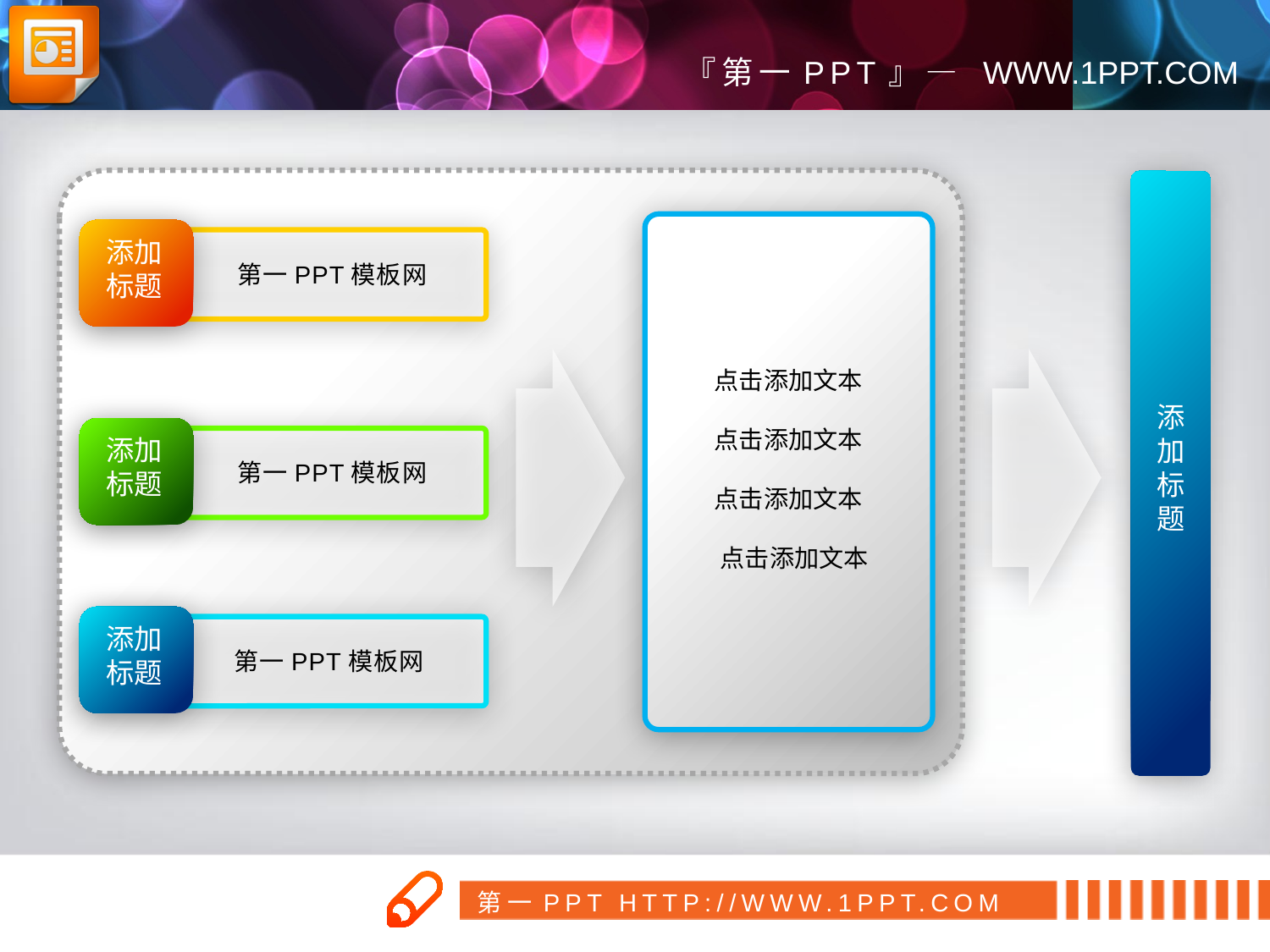

添加标题

添加
标题

第一PPT模板网

点击添加文本

点击添加文本

点击添加文本

 点击添加文本

添加
标题

第一PPT模板网

添加
标题

第一PPT模板网
第一PPT模板网
www.1ppt.com/tubiao/